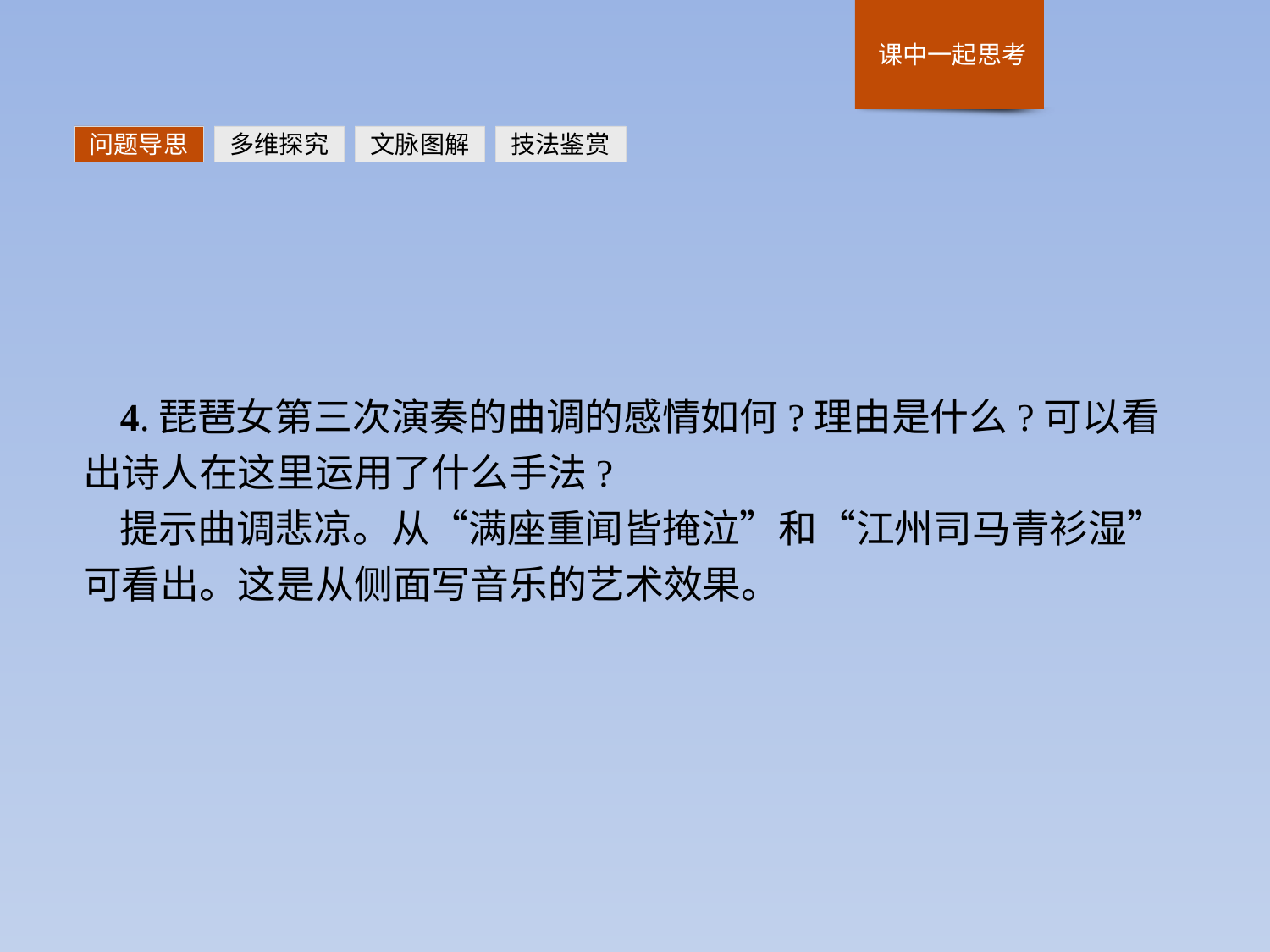

问题导思
多维探究
文脉图解
技法鉴赏
4.琵琶女第三次演奏的曲调的感情如何?理由是什么?可以看出诗人在这里运用了什么手法?
提示曲调悲凉。从“满座重闻皆掩泣”和“江州司马青衫湿”可看出。这是从侧面写音乐的艺术效果。